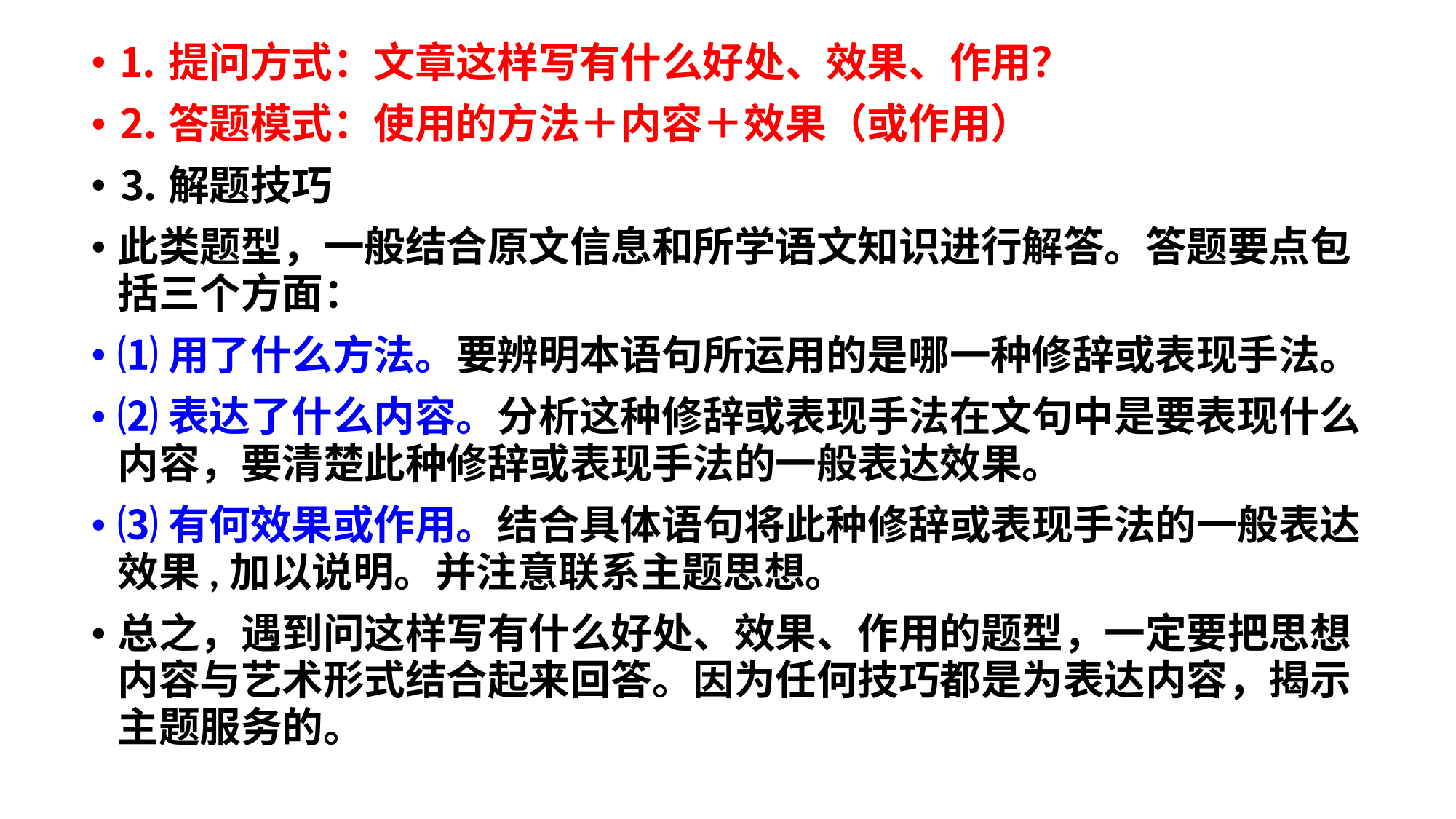

⒈提问方式：文章这样写有什么好处、效果、作用？
⒉答题模式：使用的方法＋内容＋效果（或作用）
⒊解题技巧
此类题型，一般结合原文信息和所学语文知识进行解答。答题要点包括三个方面：
⑴用了什么方法。要辨明本语句所运用的是哪一种修辞或表现手法。
⑵表达了什么内容。分析这种修辞或表现手法在文句中是要表现什么内容，要清楚此种修辞或表现手法的一般表达效果。
⑶有何效果或作用。结合具体语句将此种修辞或表现手法的一般表达效果,加以说明。并注意联系主题思想。
总之，遇到问这样写有什么好处、效果、作用的题型，一定要把思想内容与艺术形式结合起来回答。因为任何技巧都是为表达内容，揭示主题服务的。